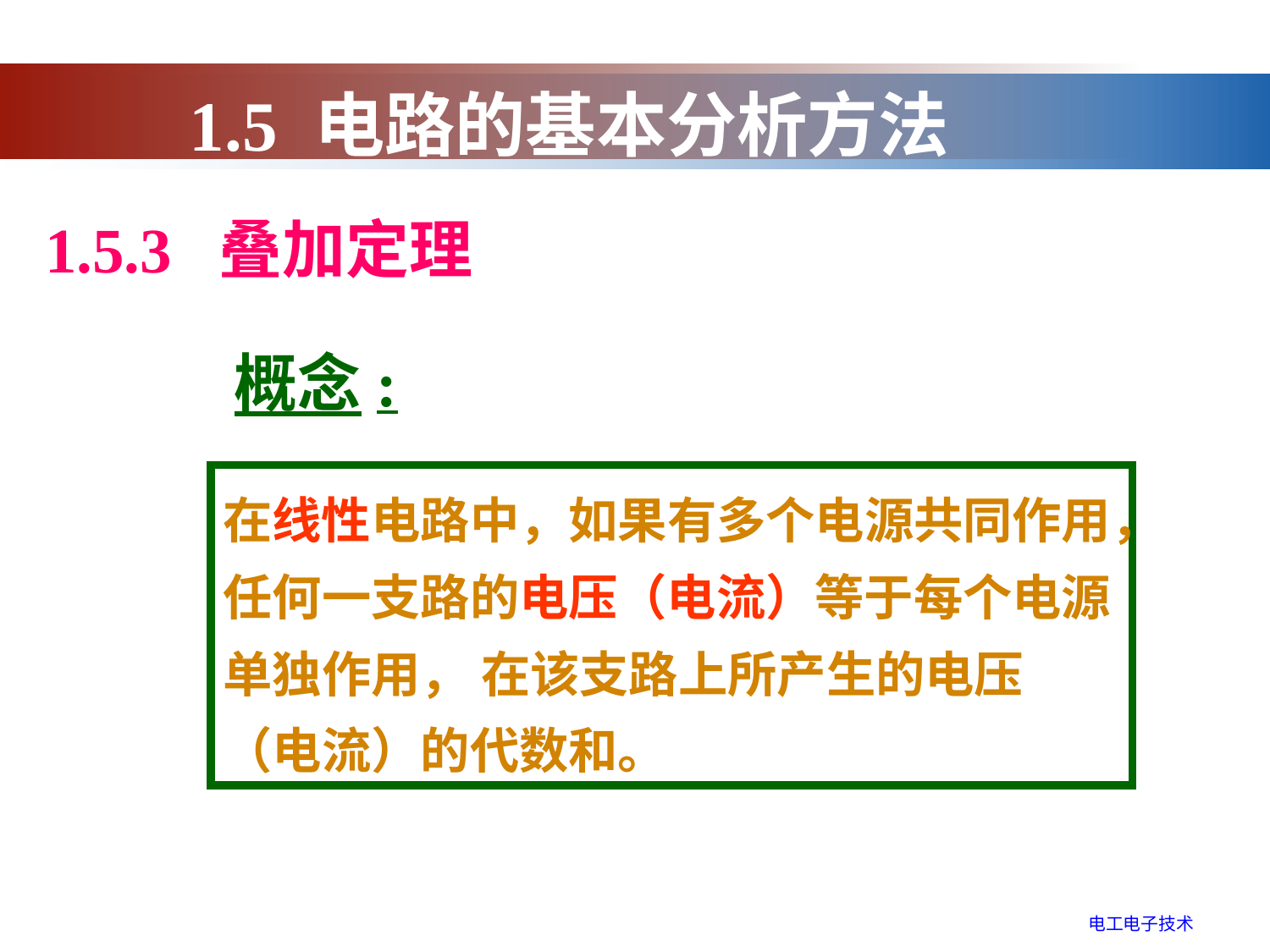

1.5 电路的基本分析方法
1.5.3  叠加定理
概念:
在线性电路中，如果有多个电源共同作用，任何一支路的电压（电流）等于每个电源单独作用， 在该支路上所产生的电压（电流）的代数和。
电工电子技术